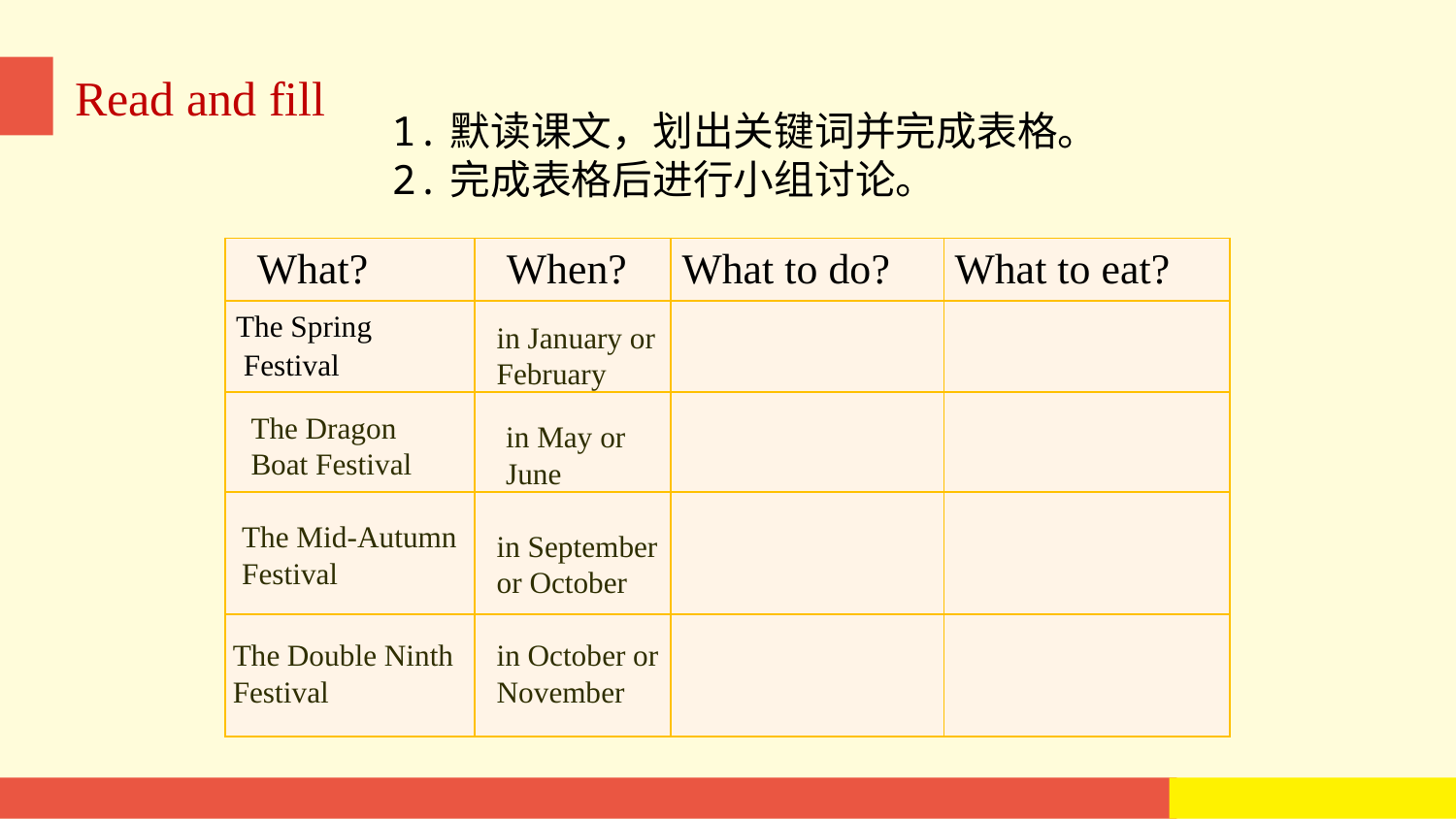

Read and fill
1.默读课文，划出关键词并完成表格。
2.完成表格后进行小组讨论。
| What? | When? | What to do? | What to eat? |
| --- | --- | --- | --- |
| The Spring Festival |  |  |  |
|  |  |  |  |
|  |  |  |  |
|  |  |  |  |
in January or
February

The Dragon Boat Festival
in May or
June
The Mid-Autumn  Festival
in September or October
The Double Ninth Festival
in October or November